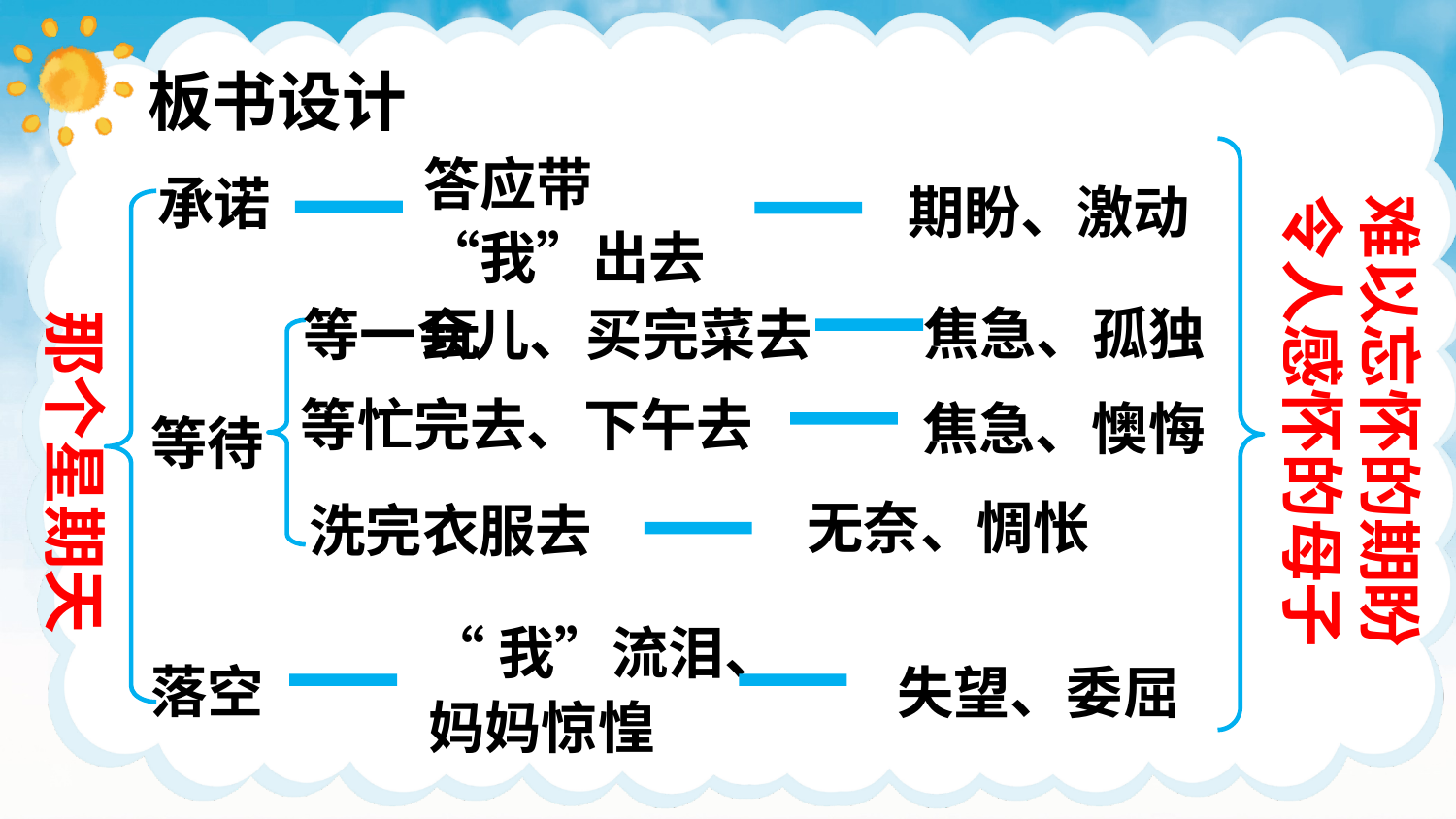

板书设计
答应带“我”出去玩

承诺
期盼、激动
难以忘怀的期盼
令人感怀的母子

焦急、孤独
等一会儿、买完菜去
那个星期天

等忙完去、下午去
焦急、懊悔
等待

无奈、惆怅
洗完衣服去

“我”流泪、妈妈惊惶
落空
失望、委屈